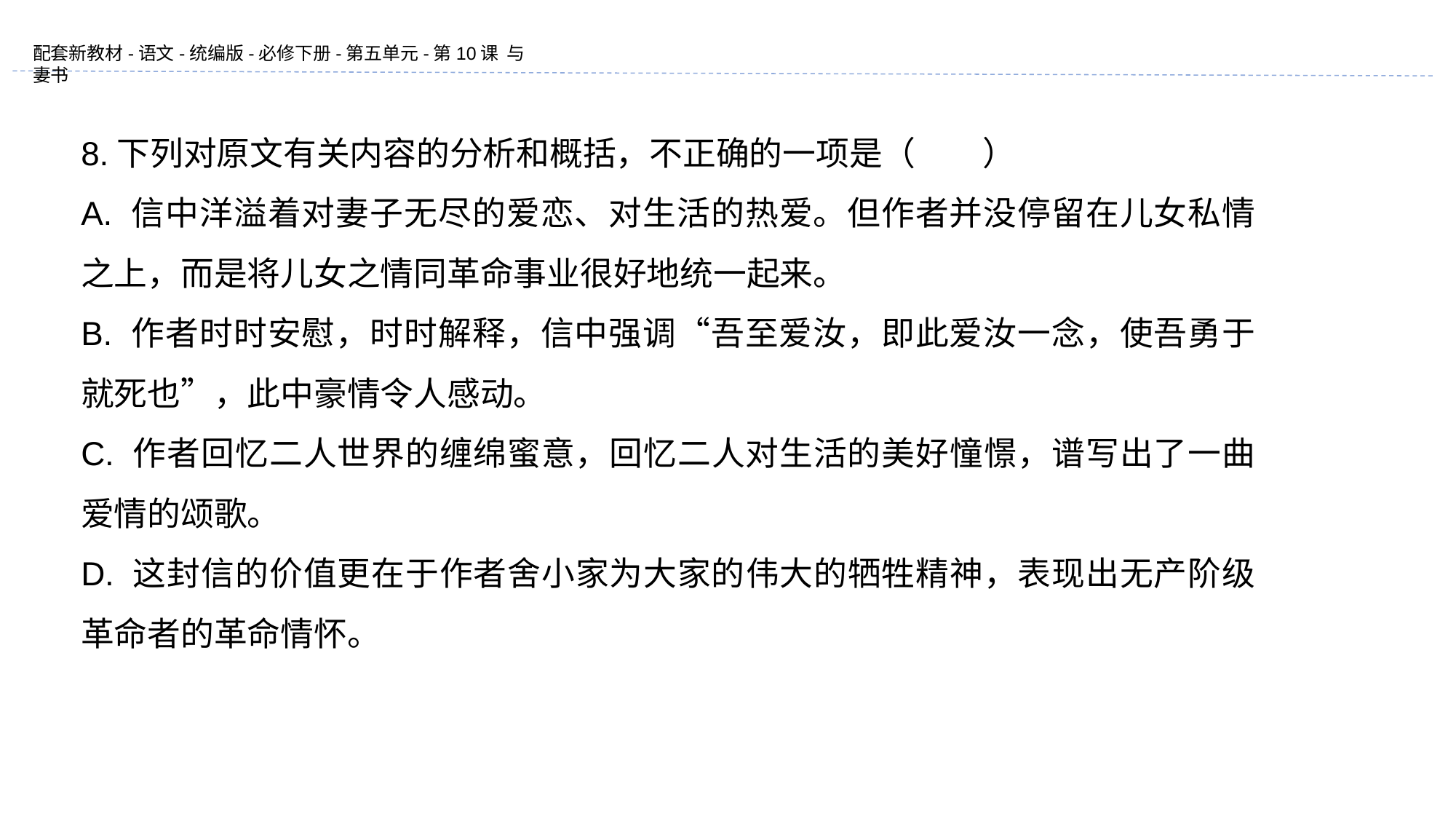

8.下列对原文有关内容的分析和概括，不正确的一项是（　　）
A. 信中洋溢着对妻子无尽的爱恋、对生活的热爱。但作者并没停留在儿女私情之上，而是将儿女之情同革命事业很好地统一起来。
B. 作者时时安慰，时时解释，信中强调“吾至爱汝，即此爱汝一念，使吾勇于就死也”，此中豪情令人感动。
C. 作者回忆二人世界的缠绵蜜意，回忆二人对生活的美好憧憬，谱写出了一曲爱情的颂歌。
D. 这封信的价值更在于作者舍小家为大家的伟大的牺牲精神，表现出无产阶级革命者的革命情怀。